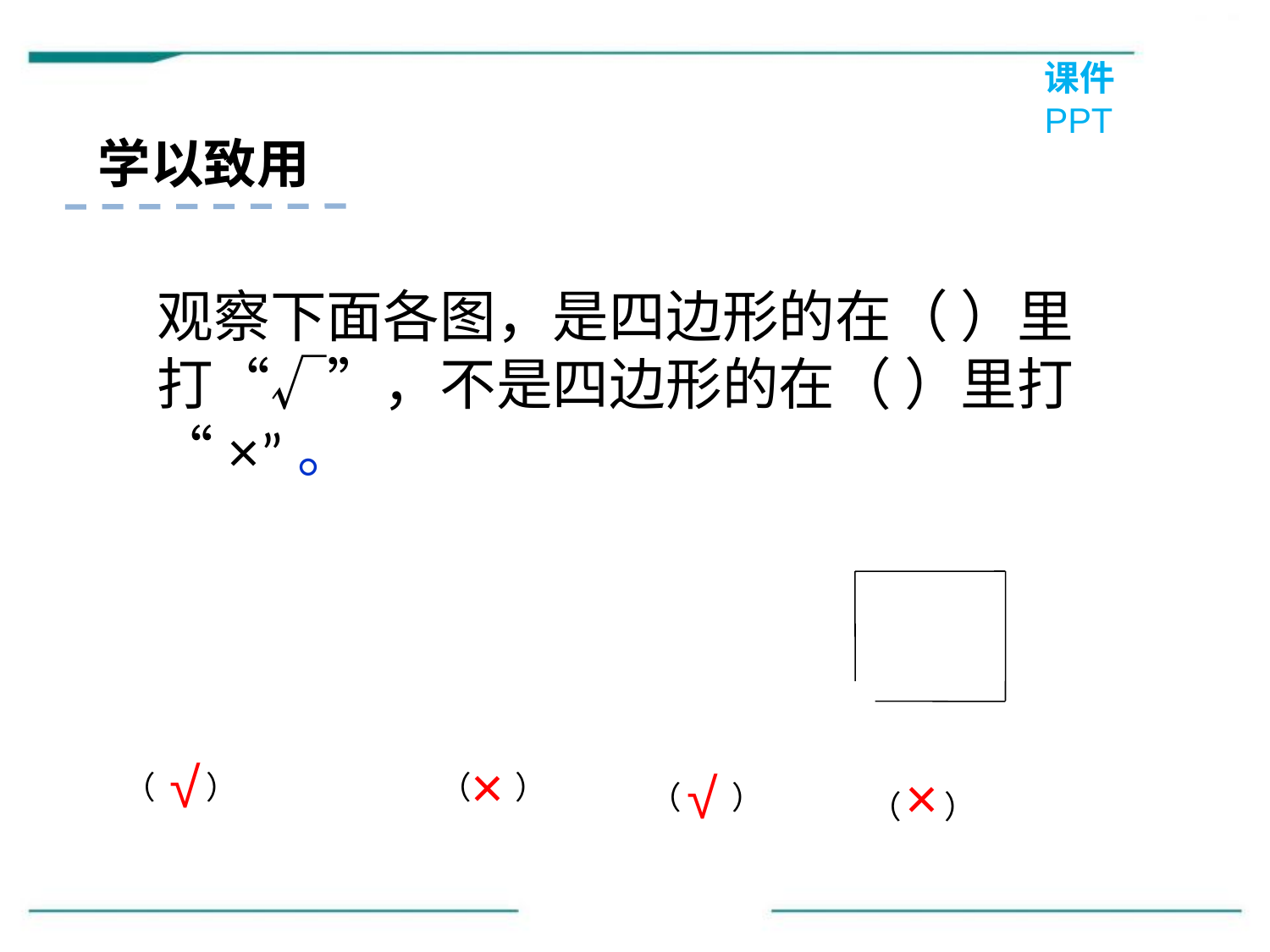

课件PPT
学以致用

观察下面各图，是四边形的在（ ）里打“√”，不是四边形的在（ ）里打“×”。

√
×
√
×
（       ）
（      ）
（       ）
（      ）